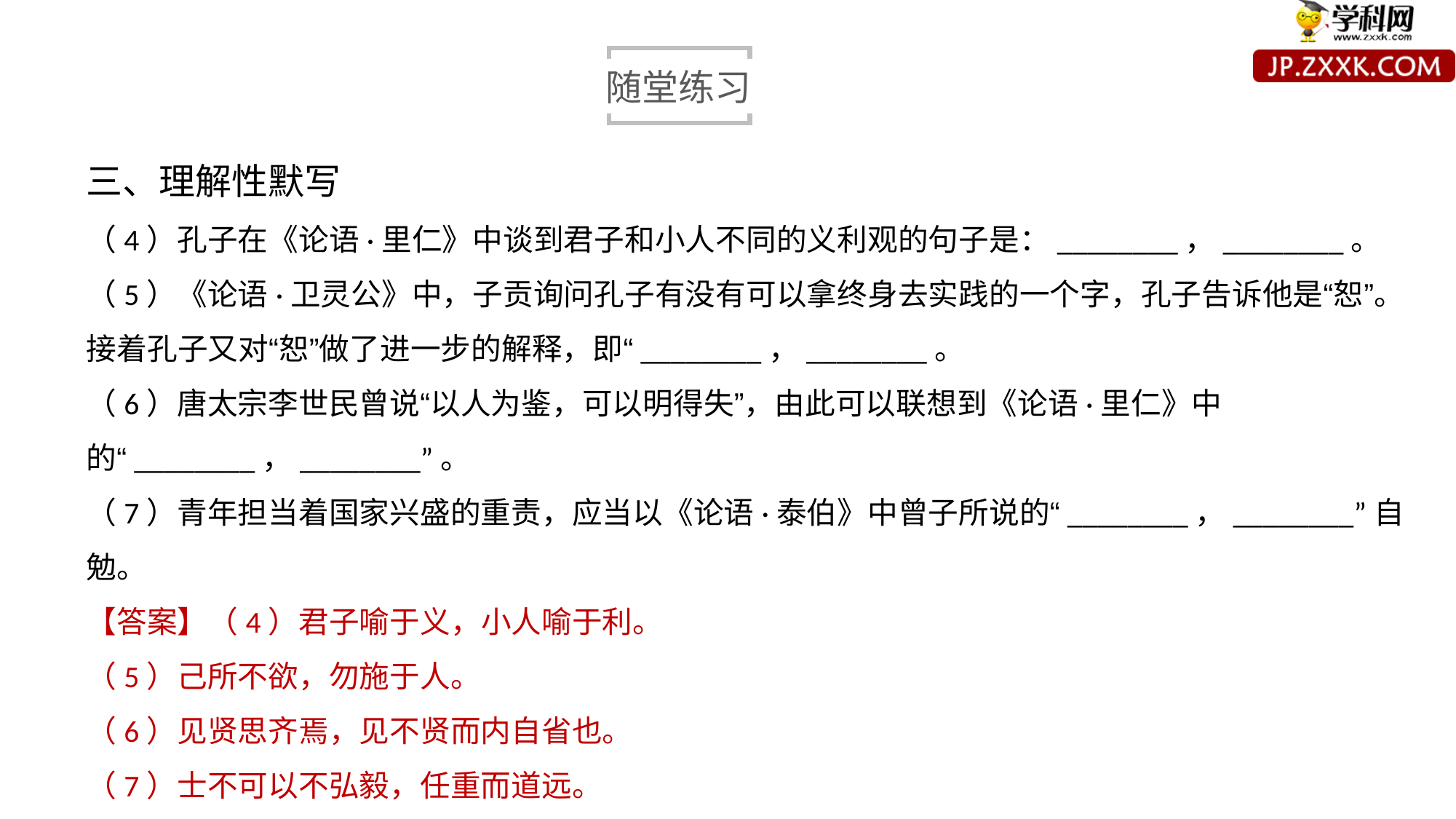

随堂练习
三、理解性默写
（4）孔子在《论语·里仁》中谈到君子和小人不同的义利观的句子是：________，________。
（5）《论语·卫灵公》中，子贡询问孔子有没有可以拿终身去实践的一个字，孔子告诉他是“恕”。接着孔子又对“恕”做了进一步的解释，即“________，________。
（6）唐太宗李世民曾说“以人为鉴，可以明得失”，由此可以联想到《论语·里仁》中的“________，________”。
（7）青年担当着国家兴盛的重责，应当以《论语·泰伯》中曾子所说的“________，________”自勉。
【答案】（4）君子喻于义，小人喻于利。
（5）己所不欲，勿施于人。
（6）见贤思齐焉，见不贤而内自省也。
（7）士不可以不弘毅，任重而道远。